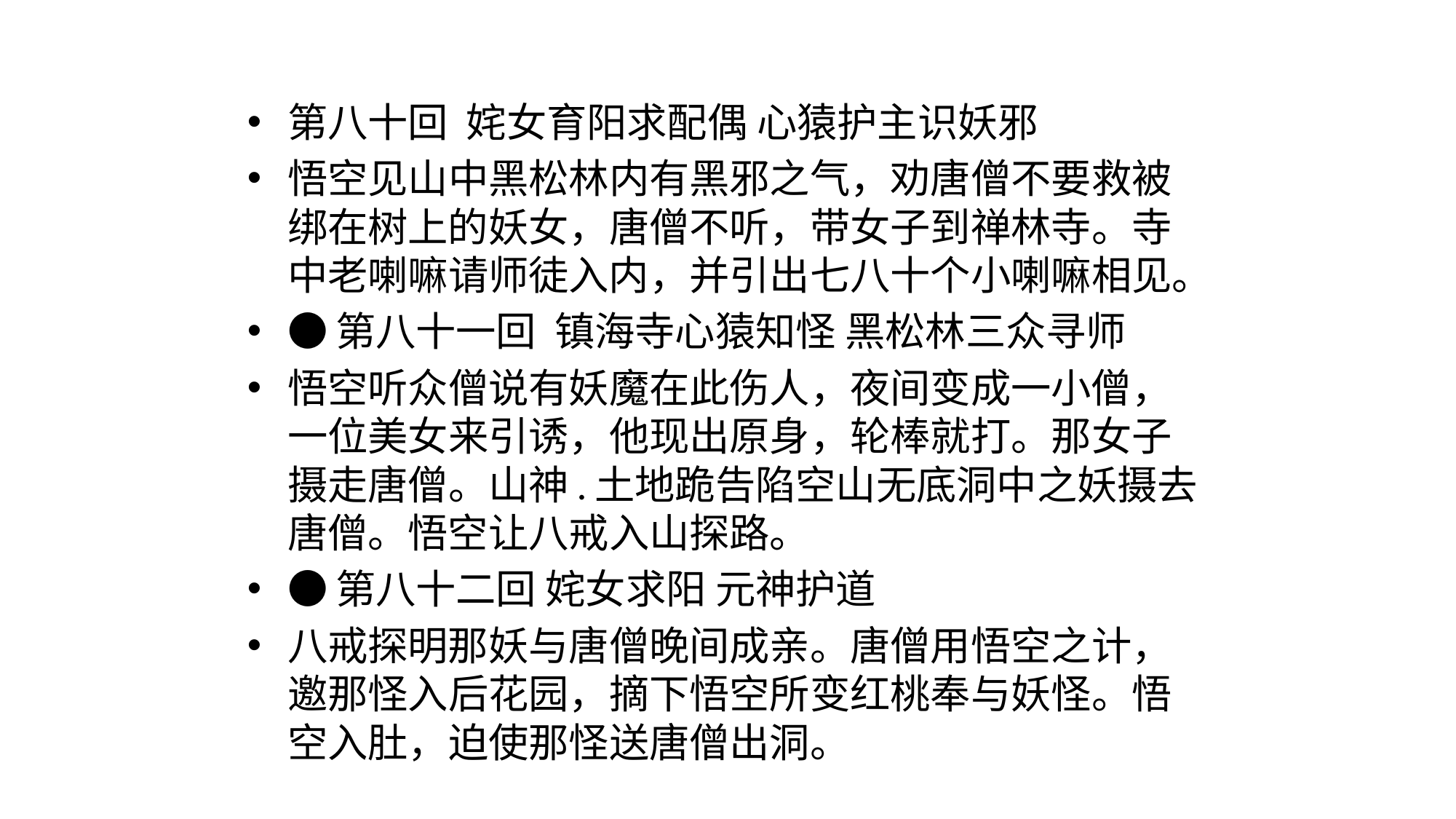

#
第八十回  姹女育阳求配偶 心猿护主识妖邪
悟空见山中黑松林内有黑邪之气，劝唐僧不要救被绑在树上的妖女，唐僧不听，带女子到禅林寺。寺中老喇嘛请师徒入内，并引出七八十个小喇嘛相见。
●第八十一回  镇海寺心猿知怪 黑松林三众寻师
悟空听众僧说有妖魔在此伤人，夜间变成一小僧，一位美女来引诱，他现出原身，轮棒就打。那女子摄走唐僧。山神.土地跪告陷空山无底洞中之妖摄去唐僧。悟空让八戒入山探路。
●第八十二回 姹女求阳 元神护道
八戒探明那妖与唐僧晚间成亲。唐僧用悟空之计，邀那怪入后花园，摘下悟空所变红桃奉与妖怪。悟空入肚，迫使那怪送唐僧出洞。